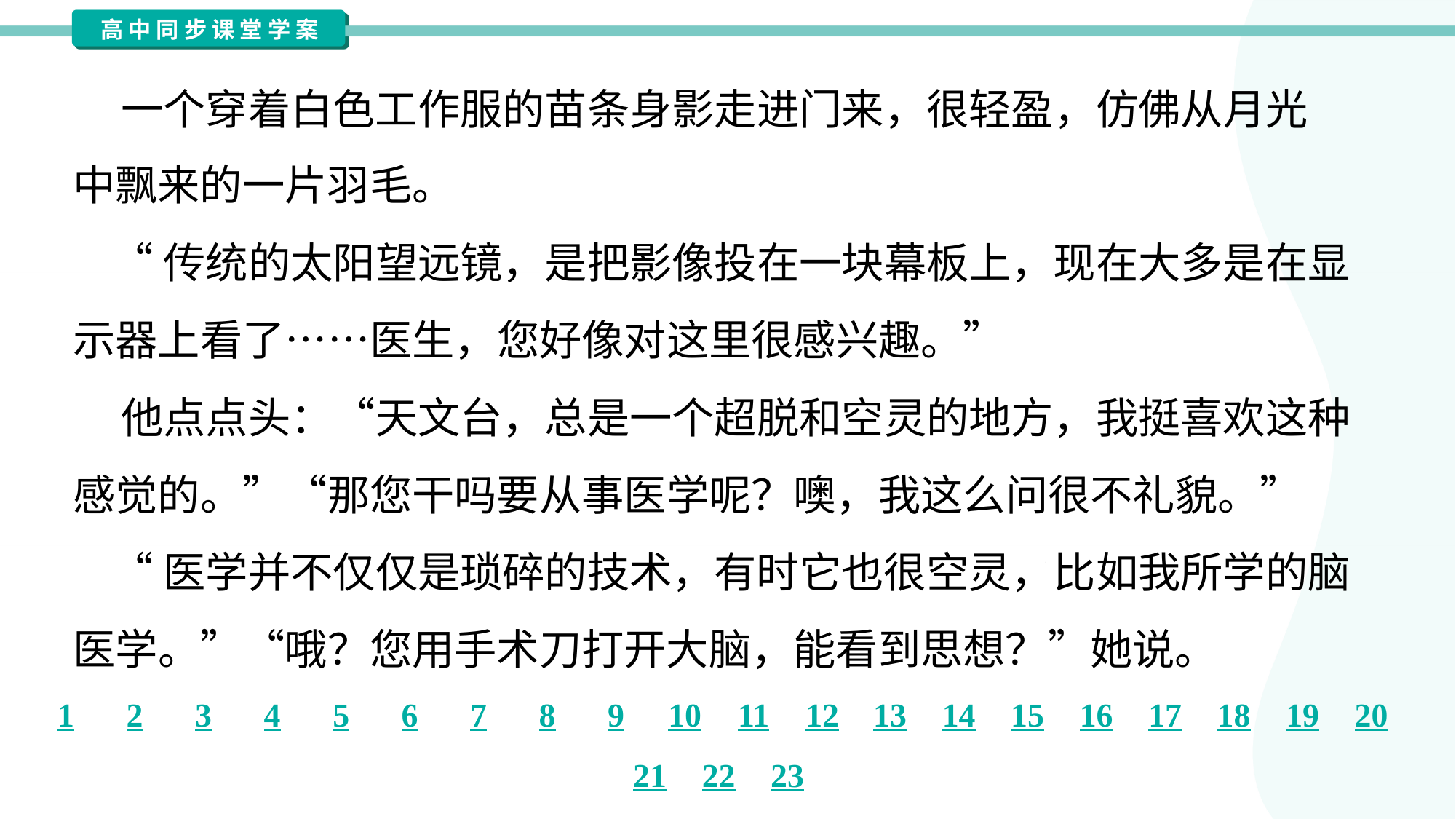

一个穿着白色工作服的苗条身影走进门来，很轻盈，仿佛从月光
中飘来的一片羽毛。#1.1.8
    “传统的太阳望远镜，是把影像投在一块幕板上，现在大多是在显
示器上看了……医生，您好像对这里很感兴趣。”
    他点点头：“天文台，总是一个超脱和空灵的地方，我挺喜欢这种
感觉的。”“那您干吗要从事医学呢？噢，我这么问很不礼貌。”
    “医学并不仅仅是琐碎的技术，有时它也很空灵，比如我所学的脑
医学。”“哦？您用手术刀打开大脑，能看到思想？”她说。